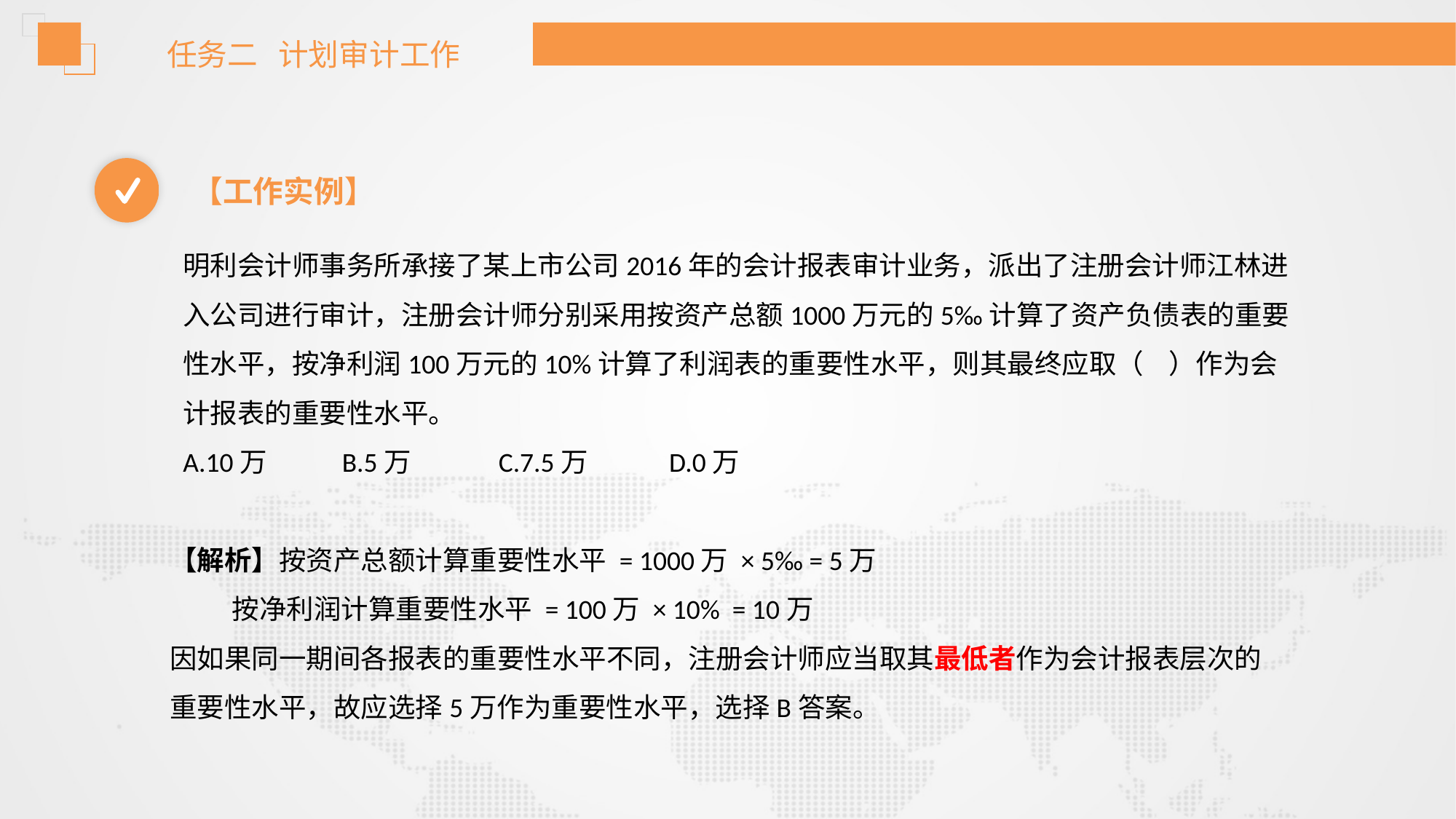

任务二   计划审计工作

【工作实例】
明利会计师事务所承接了某上市公司2016年的会计报表审计业务，派出了注册会计师江林进入公司进行审计，注册会计师分别采用按资产总额1000万元的5‰计算了资产负债表的重要性水平，按净利润100万元的10%计算了利润表的重要性水平，则其最终应取（    ）作为会计报表的重要性水平。
A.10万           B.5万             C.7.5万            D.0万
【解析】按资产总额计算重要性水平 = 1000万 × 5‰ = 5万
         按净利润计算重要性水平 = 100万 × 10%  = 10万
因如果同一期间各报表的重要性水平不同，注册会计师应当取其最低者作为会计报表层次的重要性水平，故应选择5万作为重要性水平，选择B答案。